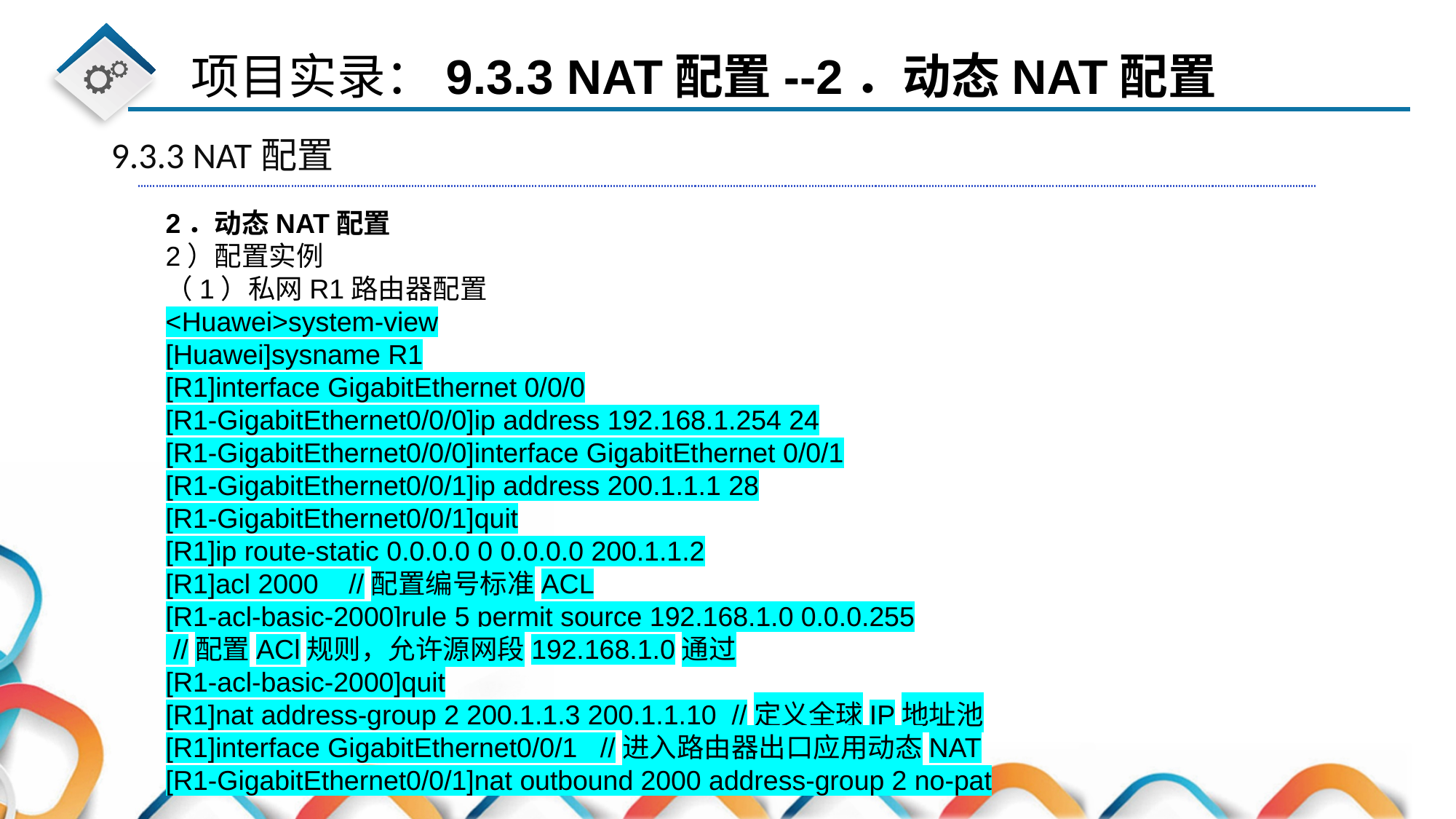

9.3.3 NAT配置

2．动态NAT配置
2）配置实例
（1）私网R1路由器配置
<Huawei>system-view
[Huawei]sysname R1
[R1]interface GigabitEthernet 0/0/0
[R1-GigabitEthernet0/0/0]ip address 192.168.1.254 24
[R1-GigabitEthernet0/0/0]interface GigabitEthernet 0/0/1
[R1-GigabitEthernet0/0/1]ip address 200.1.1.1 28
[R1-GigabitEthernet0/0/1]quit
[R1]ip route-static 0.0.0.0 0 0.0.0.0 200.1.1.2
[R1]acl 2000    //配置编号标准ACL
[R1-acl-basic-2000]rule 5 permit source 192.168.1.0 0.0.0.255
 //配置ACl规则，允许源网段192.168.1.0通过
[R1-acl-basic-2000]quit
[R1]nat address-group 2 200.1.1.3 200.1.1.10  //定义全球IP地址池
[R1]interface GigabitEthernet0/0/1   //进入路由器出口应用动态NAT
[R1-GigabitEthernet0/0/1]nat outbound 2000 address-group 2 no-pat